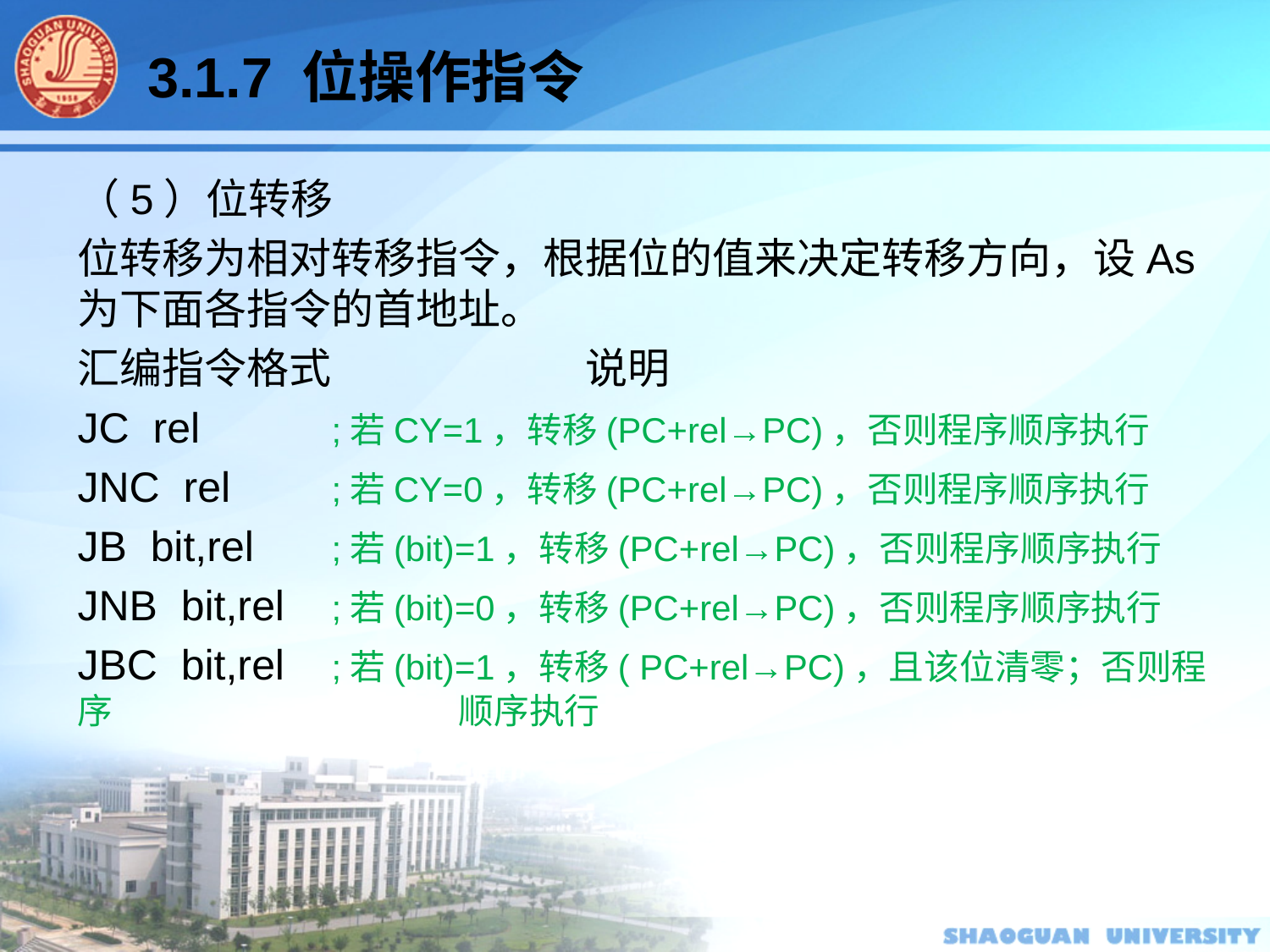

3.1.7 位操作指令
（5）位转移
位转移为相对转移指令，根据位的值来决定转移方向，设As为下面各指令的首地址。
汇编指令格式		说明
JC  rel      	;若CY=1，转移(PC+rel→PC)，否则程序顺序执行
JNC  rel     	;若CY=0，转移(PC+rel→PC)，否则程序顺序执行
JB  bit,rel    	;若(bit)=1，转移(PC+rel→PC)，否则程序顺序执行
JNB  bit,rel   	;若(bit)=0，转移(PC+rel→PC)，否则程序顺序执行
JBC  bit,rel  	;若(bit)=1，转移( PC+rel→PC)，且该位清零；否则程序			顺序执行